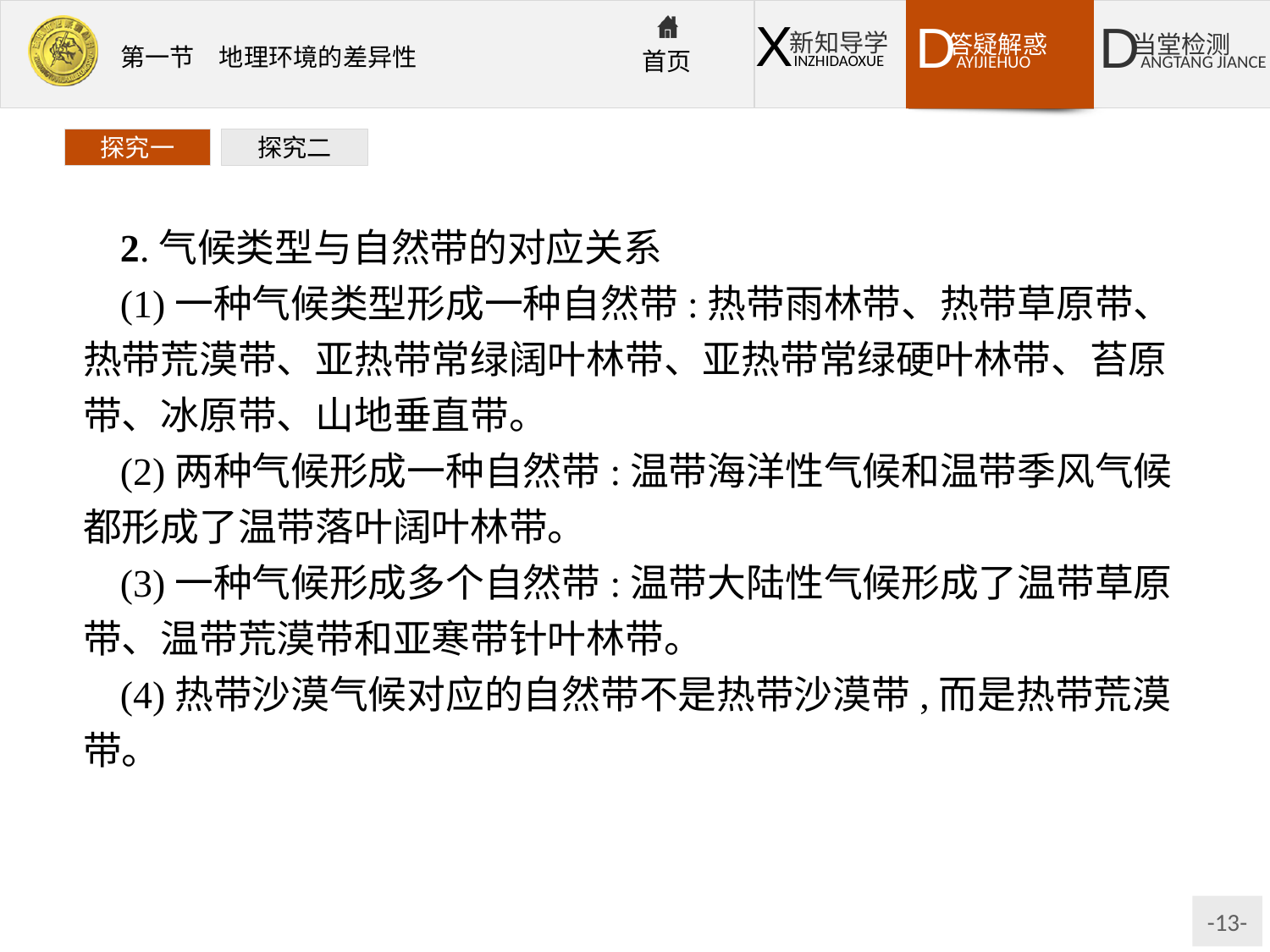

探究一
探究二
2.气候类型与自然带的对应关系
(1)一种气候类型形成一种自然带:热带雨林带、热带草原带、热带荒漠带、亚热带常绿阔叶林带、亚热带常绿硬叶林带、苔原带、冰原带、山地垂直带。
(2)两种气候形成一种自然带:温带海洋性气候和温带季风气候都形成了温带落叶阔叶林带。
(3)一种气候形成多个自然带:温带大陆性气候形成了温带草原带、温带荒漠带和亚寒带针叶林带。
(4)热带沙漠气候对应的自然带不是热带沙漠带,而是热带荒漠带。